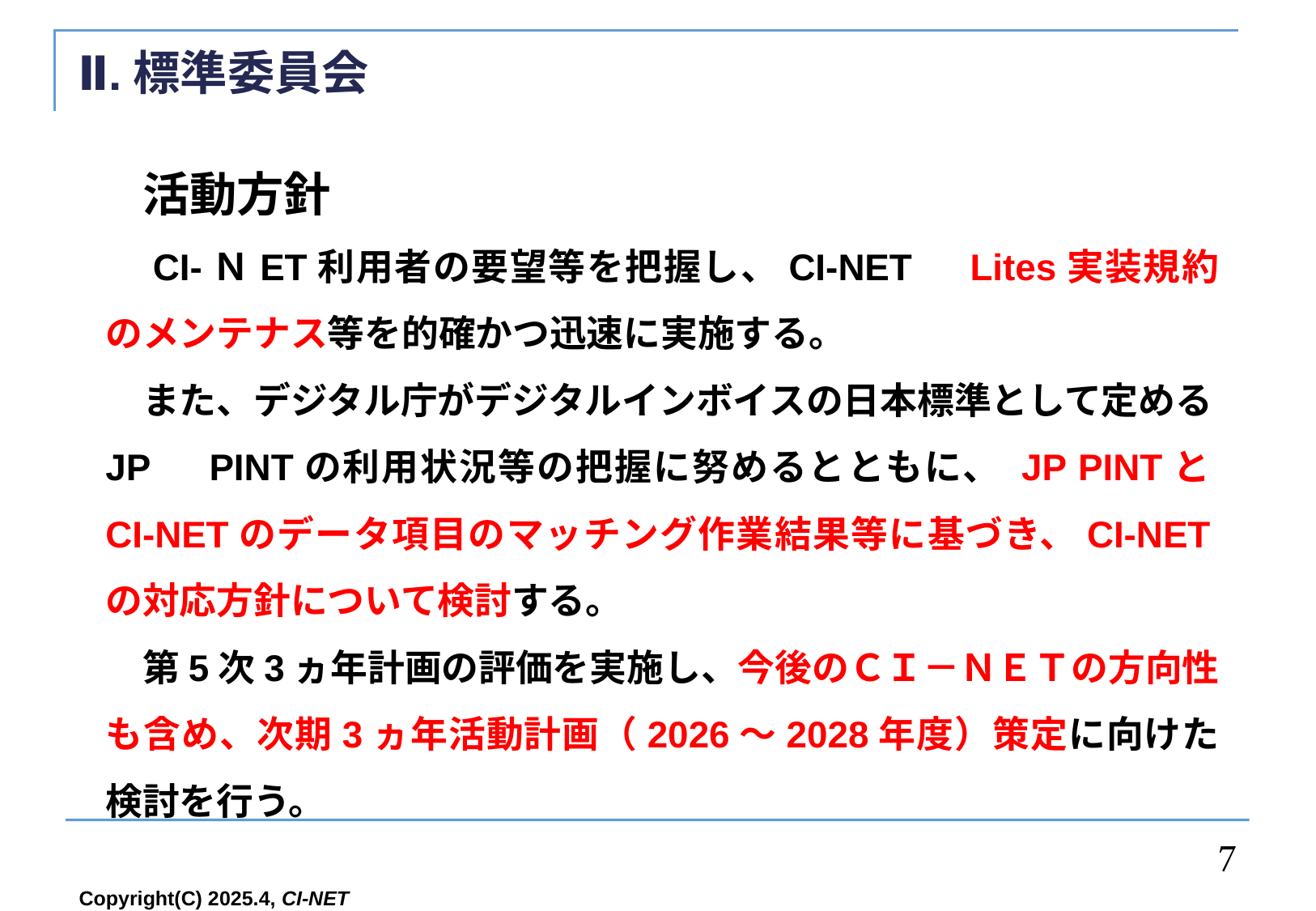

# Ⅱ.標準委員会
　活動方針
　CI-ＮET利用者の要望等を把握し、CI-NET　Lites実装規約のメンテナス等を的確かつ迅速に実施する。
　また、デジタル庁がデジタルインボイスの日本標準として定めるJP　PINTの利用状況等の把握に努めるとともに、 JP PINTとCI-NETのデータ項目のマッチング作業結果等に基づき、CI-NETの対応方針について検討する。
　第5次3ヵ年計画の評価を実施し、今後のＣＩ－ＮＥＴの方向性も含め、次期3ヵ年活動計画（2026～2028年度）策定に向けた検討を行う。

7